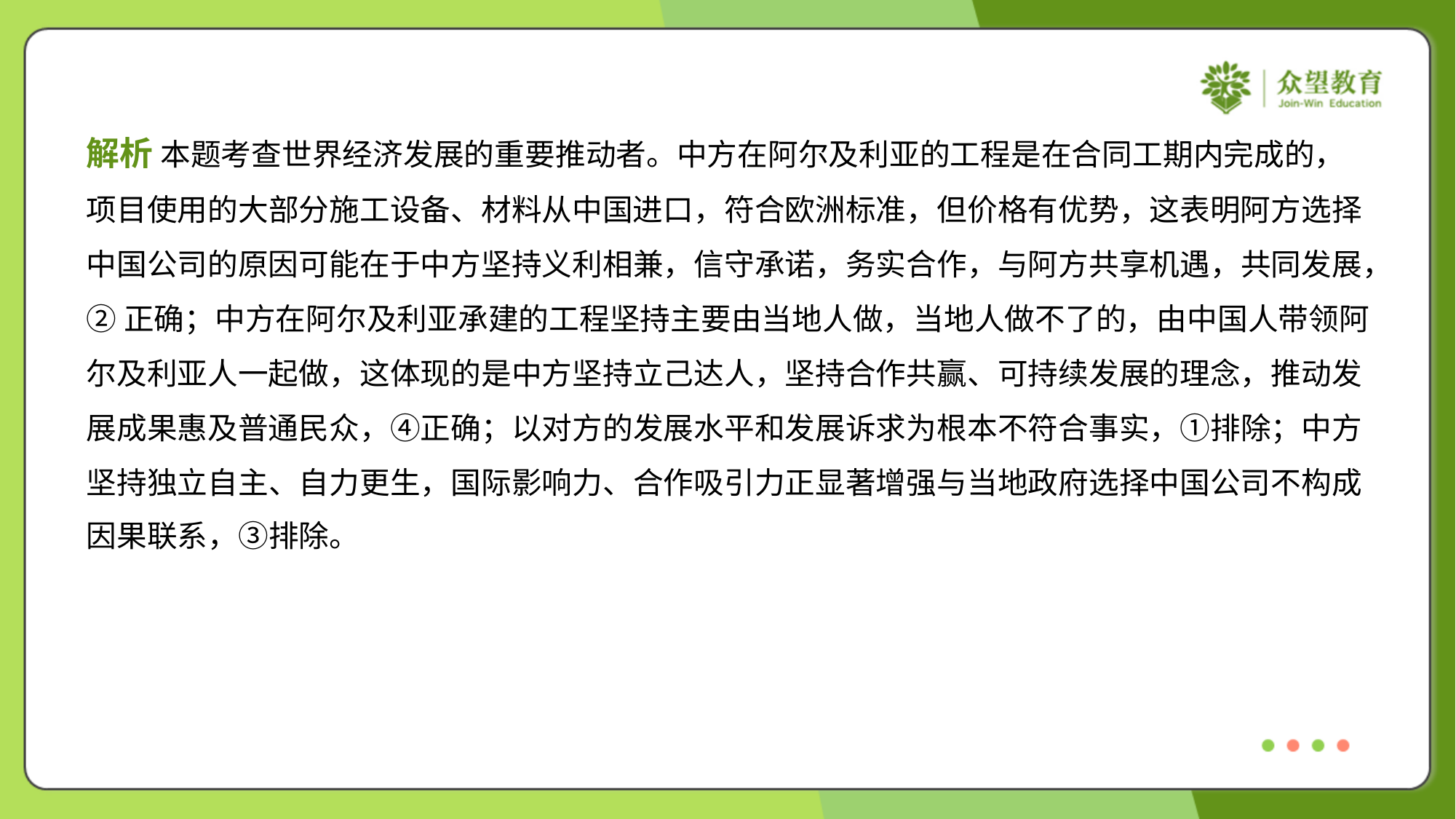

解析 本题考查世界经济发展的重要推动者。中方在阿尔及利亚的工程是在合同工期内完成的，
项目使用的大部分施工设备、材料从中国进口，符合欧洲标准，但价格有优势，这表明阿方选择
中国公司的原因可能在于中方坚持义利相兼，信守承诺，务实合作，与阿方共享机遇，共同发展，
②正确；中方在阿尔及利亚承建的工程坚持主要由当地人做，当地人做不了的，由中国人带领阿
尔及利亚人一起做，这体现的是中方坚持立己达人，坚持合作共赢、可持续发展的理念，推动发
展成果惠及普通民众，④正确；以对方的发展水平和发展诉求为根本不符合事实，①排除；中方
坚持独立自主、自力更生，国际影响力、合作吸引力正显著增强与当地政府选择中国公司不构成
因果联系，③排除。